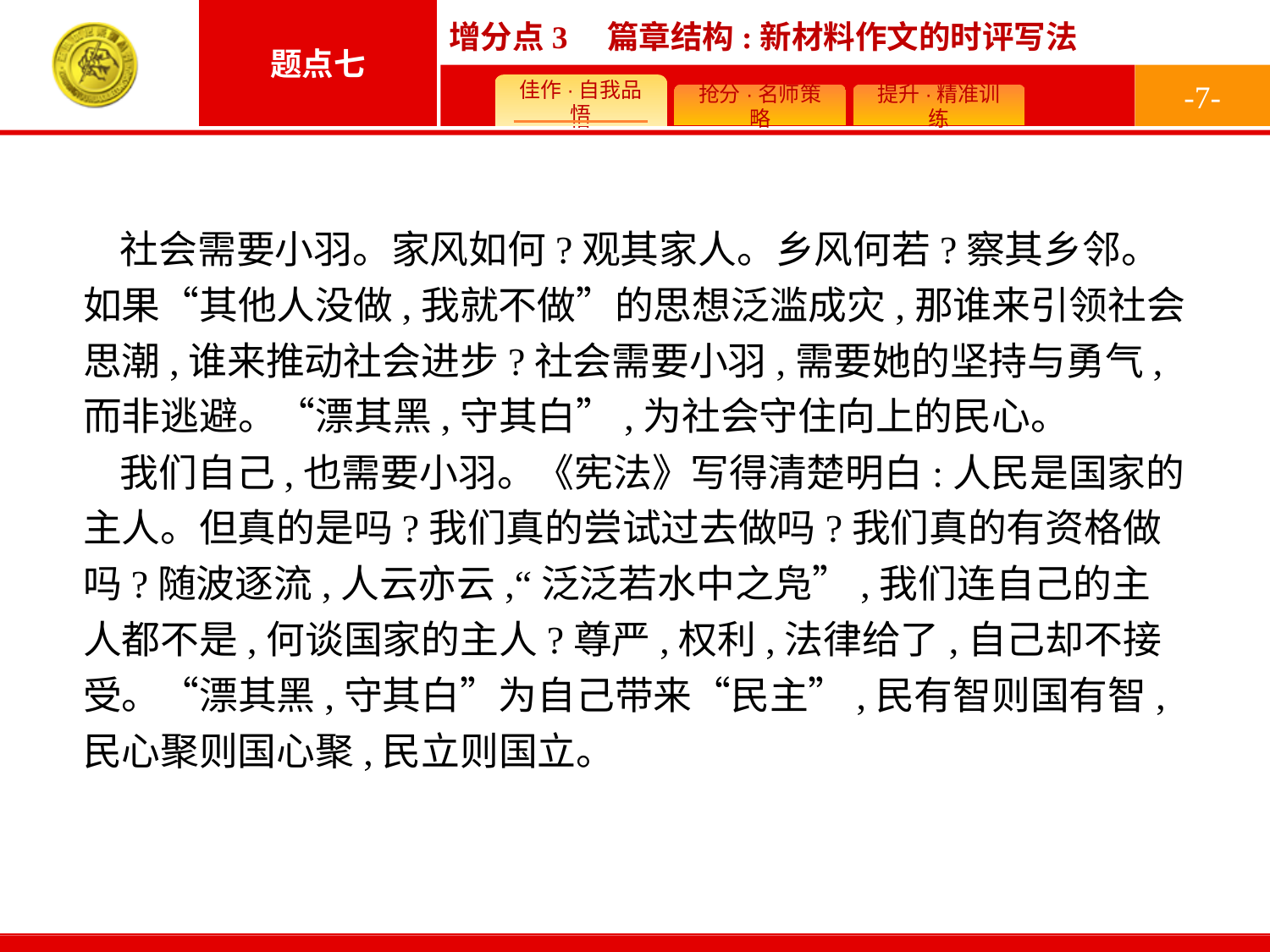

-7-
社会需要小羽。家风如何?观其家人。乡风何若?察其乡邻。如果“其他人没做,我就不做”的思想泛滥成灾,那谁来引领社会思潮,谁来推动社会进步?社会需要小羽,需要她的坚持与勇气,而非逃避。“漂其黑,守其白”,为社会守住向上的民心。
我们自己,也需要小羽。《宪法》写得清楚明白:人民是国家的主人。但真的是吗?我们真的尝试过去做吗?我们真的有资格做吗?随波逐流,人云亦云,“泛泛若水中之凫”,我们连自己的主人都不是,何谈国家的主人?尊严,权利,法律给了,自己却不接受。“漂其黑,守其白”为自己带来“民主”,民有智则国有智,民心聚则国心聚,民立则国立。